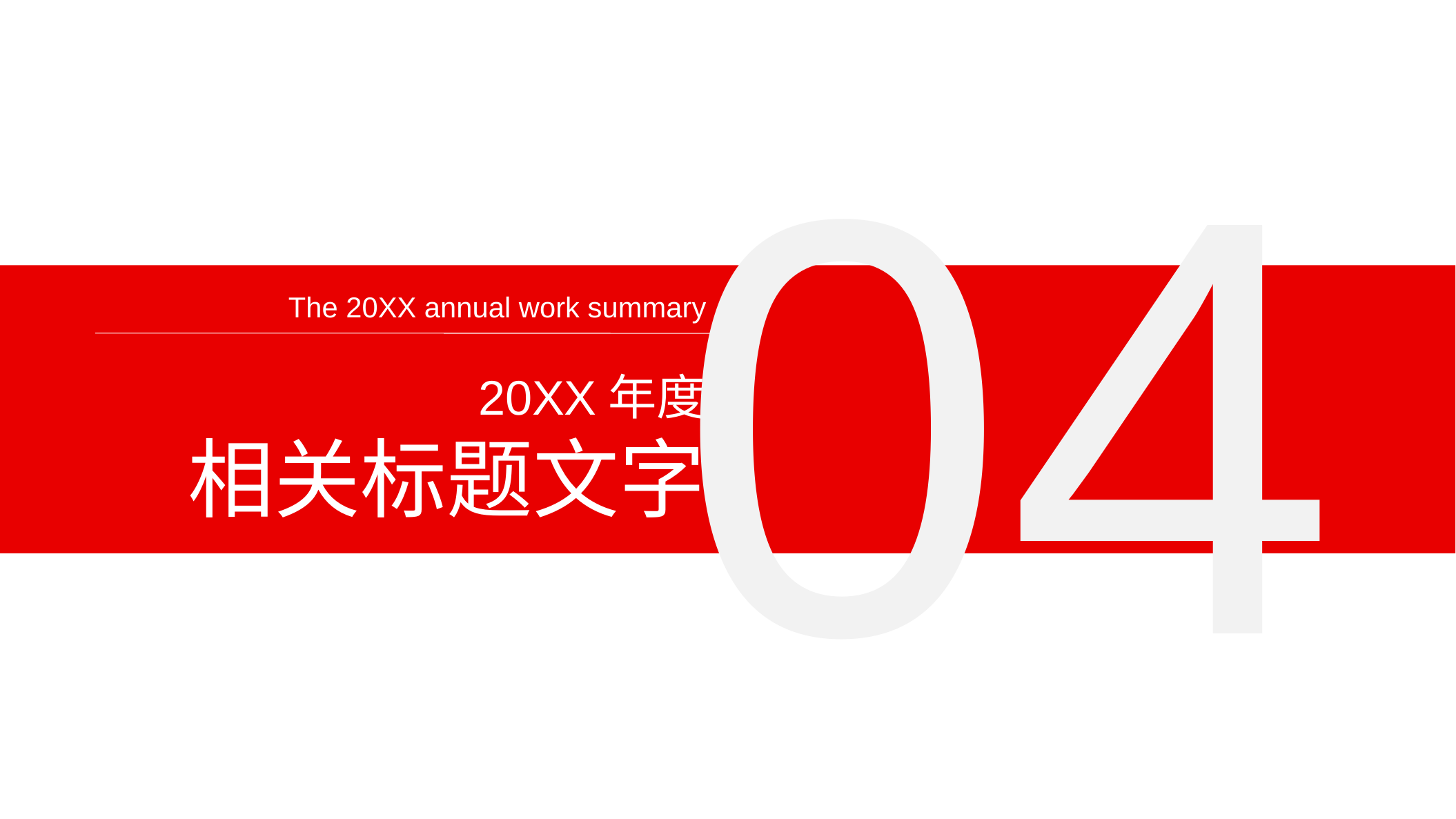

04

The 20XX annual work summary

20XX年度
相关标题文字